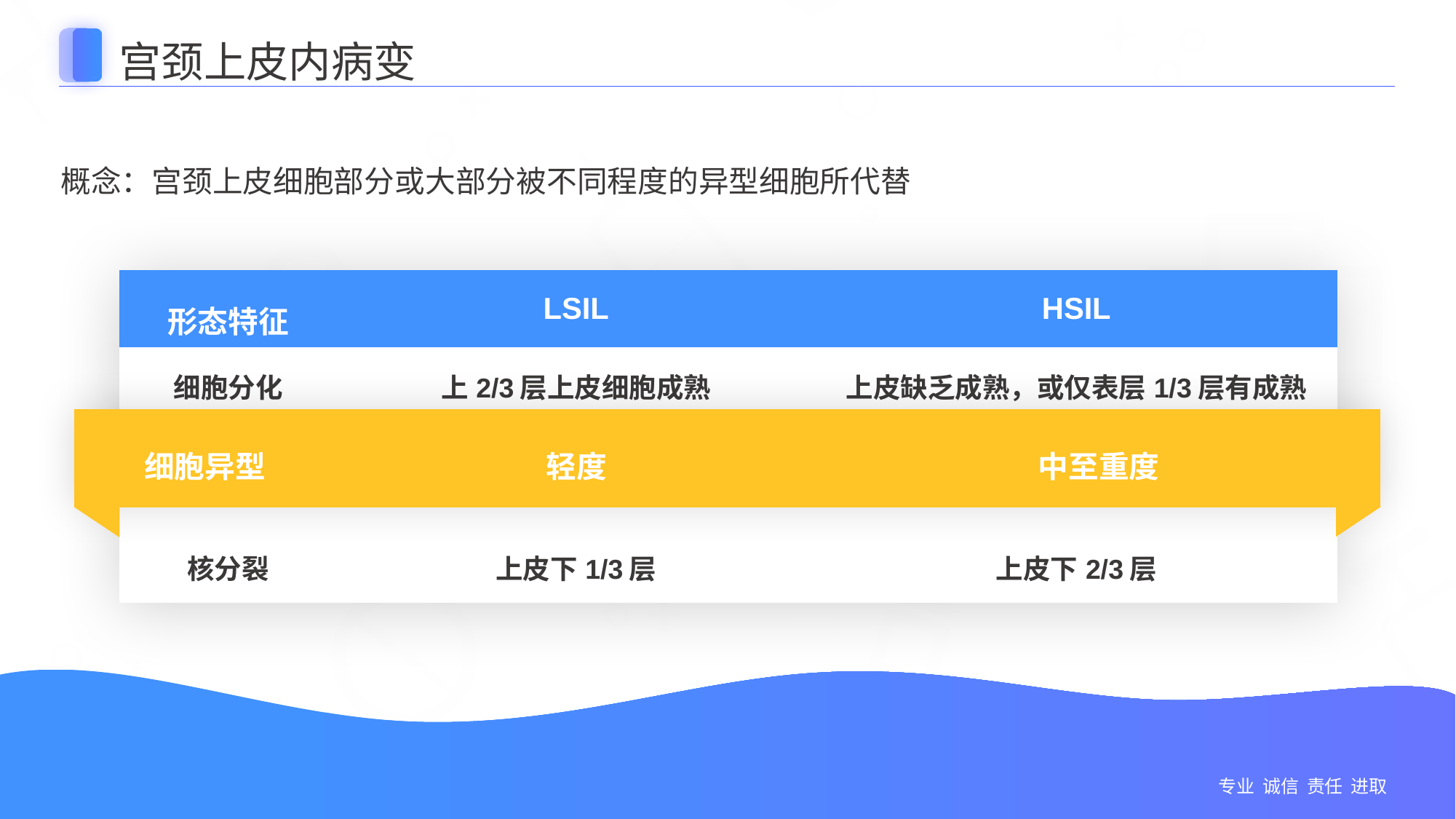

宫颈上皮内病变
概念：宫颈上皮细胞部分或大部分被不同程度的异型细胞所代替
| 形态特征 | LSIL | HSIL |
| --- | --- | --- |
| 细胞分化 | 上2/3层上皮细胞成熟 | 上皮缺乏成熟，或仅表层1/3层有成熟 |
| 细胞异型 | 轻度 | 中至重度 |
| 核分裂 | 上皮下1/3层 | 上皮下2/3层 |
| 细胞异型 | 轻度 | 中至重度 |
| --- | --- | --- |